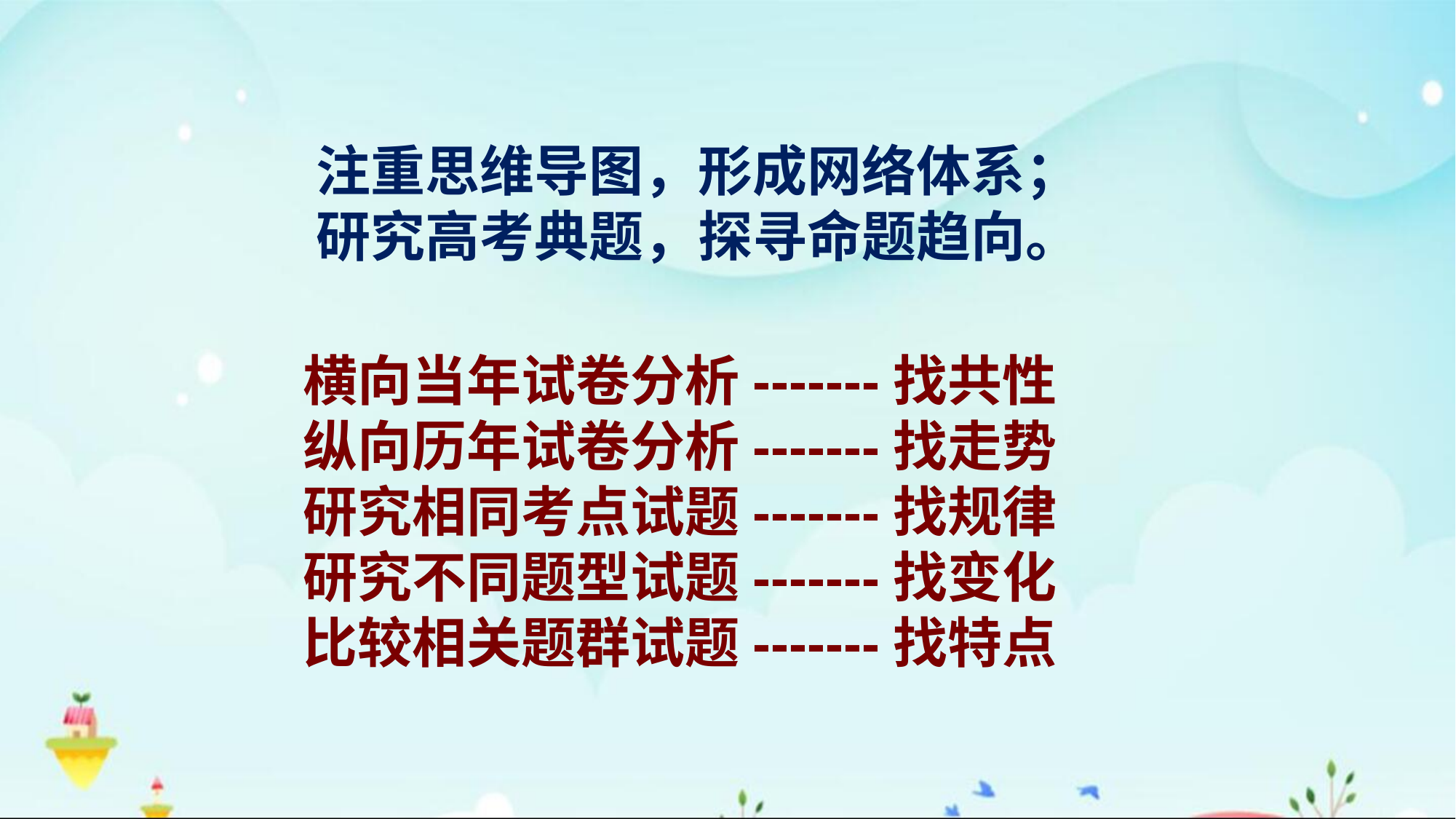

注重思维导图，形成网络体系；
研究高考典题，探寻命题趋向。

横向当年试卷分析-------找共性
纵向历年试卷分析-------找走势
研究相同考点试题-------找规律
研究不同题型试题-------找变化
比较相关题群试题-------找特点